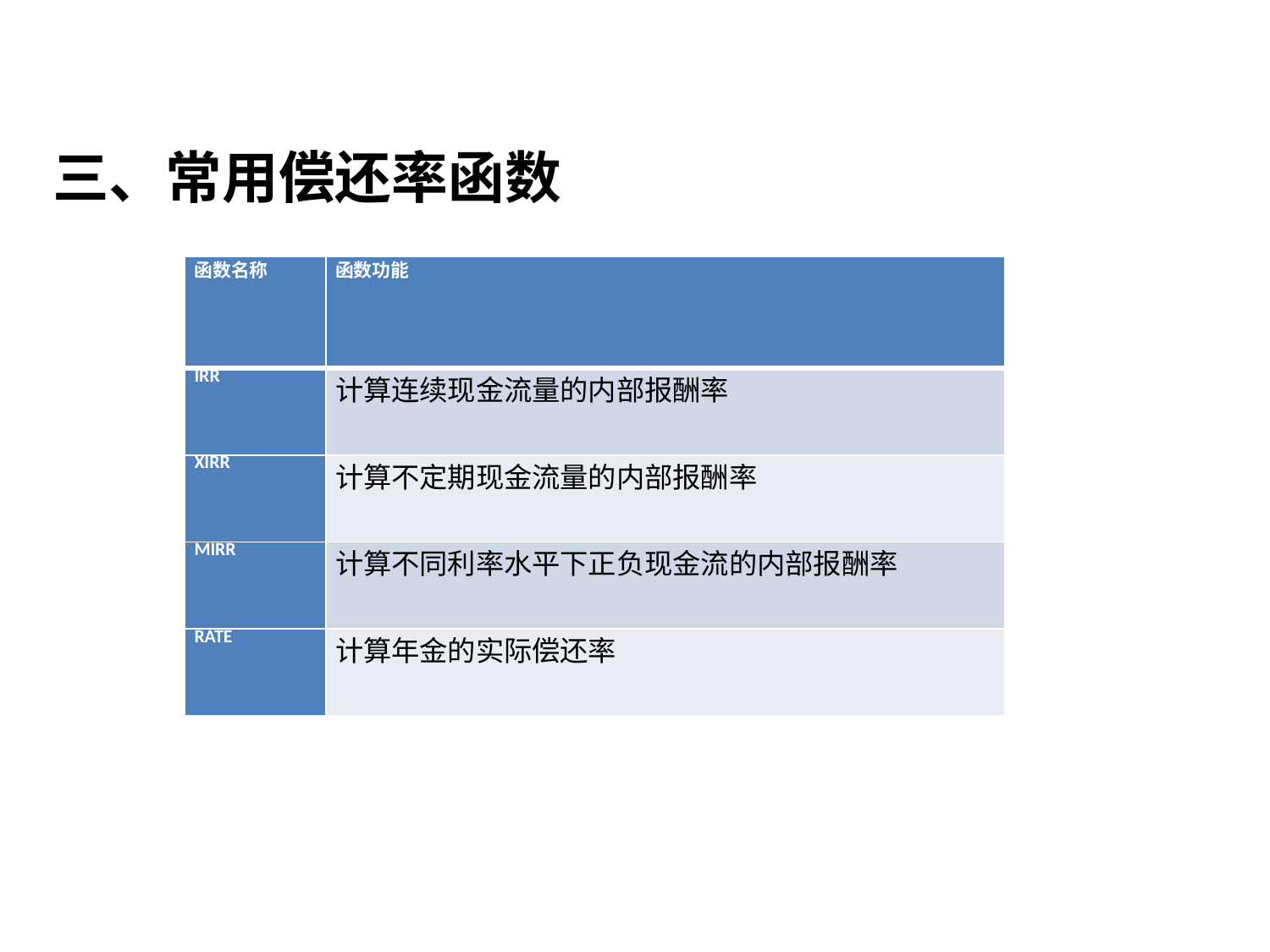

三、常用偿还率函数

| 函数名称 | 函数功能 |
| --- | --- |
| IRR | 计算连续现金流量的内部报酬率 |
| XIRR | 计算不定期现金流量的内部报酬率 |
| MIRR | 计算不同利率水平下正负现金流的内部报酬率 |
| RATE | 计算年金的实际偿还率 |